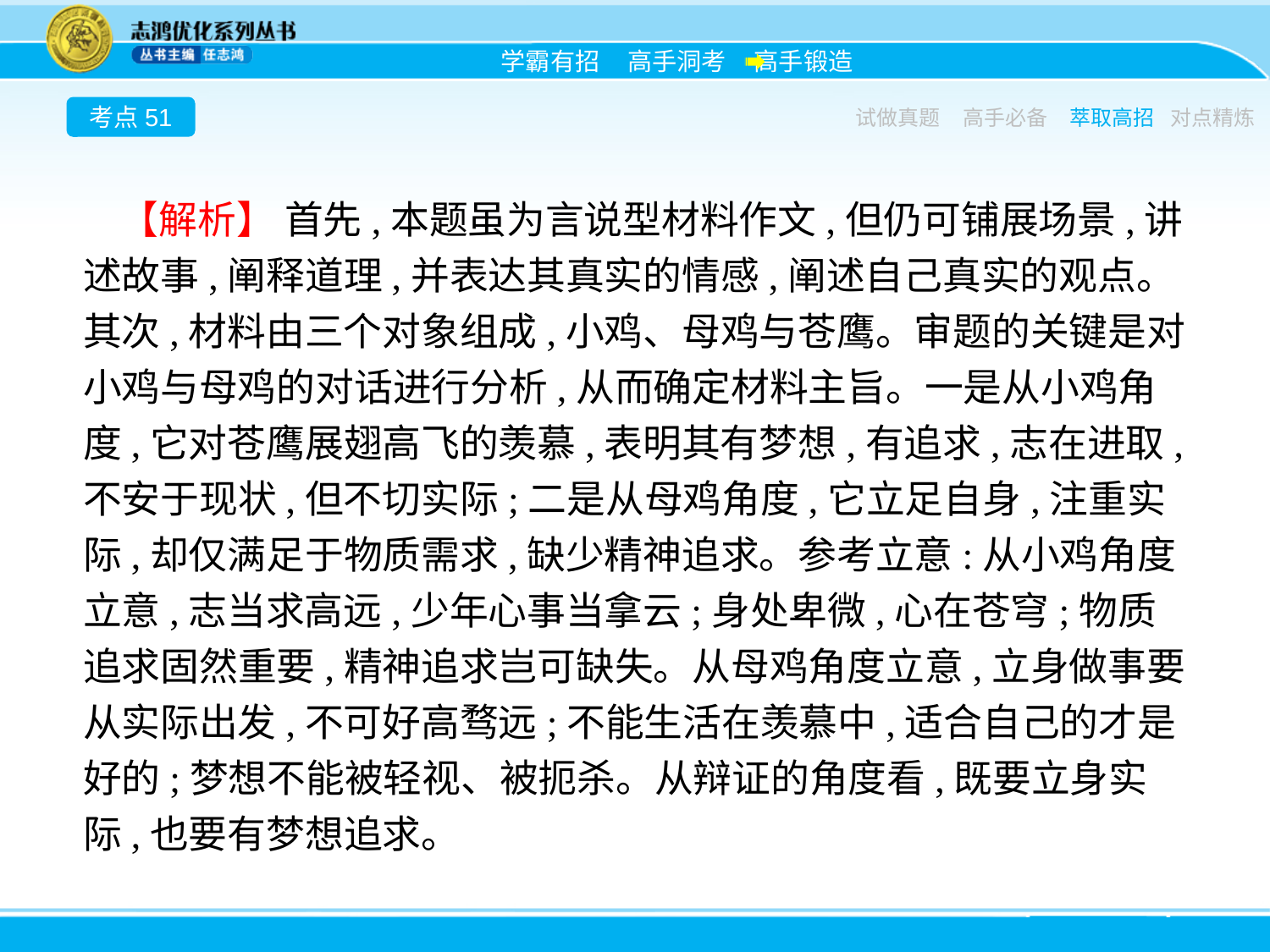

考点51
试做真题
高手必备
萃取高招
对点精炼
【解析】 首先,本题虽为言说型材料作文,但仍可铺展场景,讲述故事,阐释道理,并表达其真实的情感,阐述自己真实的观点。其次,材料由三个对象组成,小鸡、母鸡与苍鹰。审题的关键是对小鸡与母鸡的对话进行分析,从而确定材料主旨。一是从小鸡角度,它对苍鹰展翅高飞的羡慕,表明其有梦想,有追求,志在进取,不安于现状,但不切实际;二是从母鸡角度,它立足自身,注重实际,却仅满足于物质需求,缺少精神追求。参考立意:从小鸡角度立意,志当求高远,少年心事当拿云;身处卑微,心在苍穹;物质追求固然重要,精神追求岂可缺失。从母鸡角度立意,立身做事要从实际出发,不可好高骛远;不能生活在羡慕中,适合自己的才是好的;梦想不能被轻视、被扼杀。从辩证的角度看,既要立身实际,也要有梦想追求。